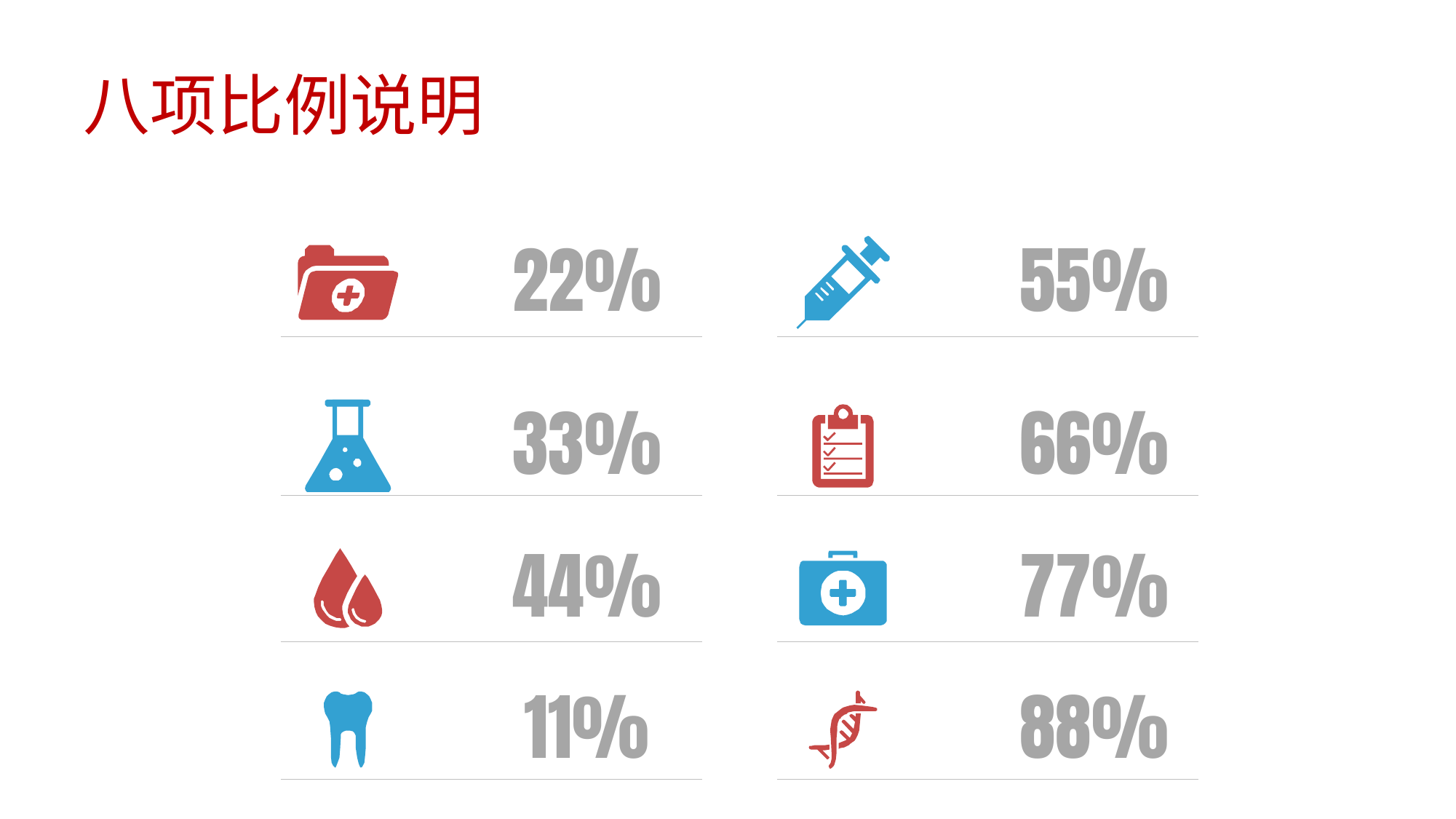

# 八项比例说明
22%
55%

33%
66%

44%
77%

11%
88%